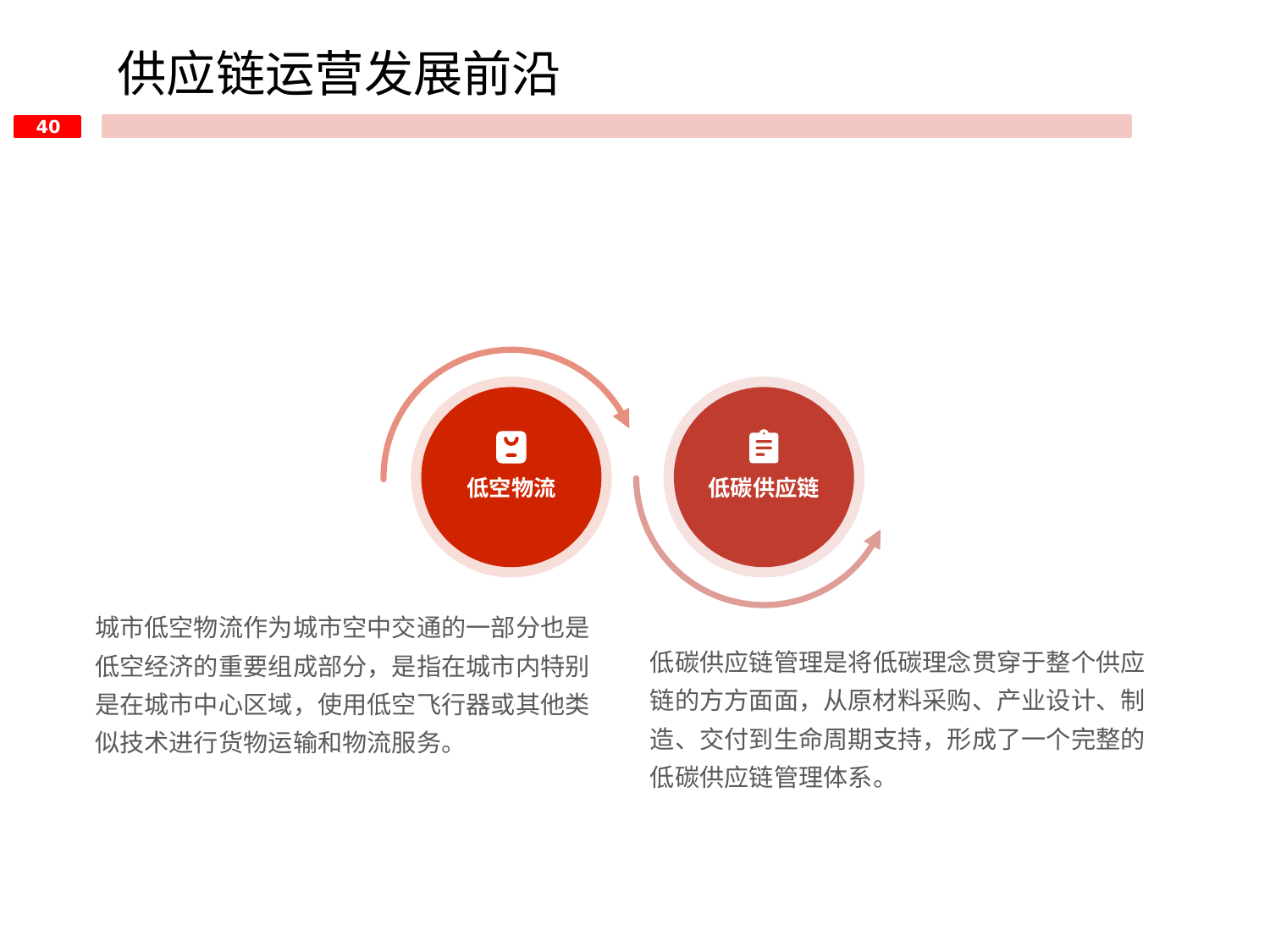

供应链运营发展前沿
40

低空物流
低碳供应链
城市低空物流作为城市空中交通的一部分也是低空经济的重要组成部分，是指在城市内特别是在城市中心区域，使用低空飞行器或其他类似技术进行货物运输和物流服务。
低碳供应链管理是将低碳理念贯穿于整个供应链的方方面面，从原材料采购、产业设计、制造、交付到生命周期支持，形成了一个完整的低碳供应链管理体系。